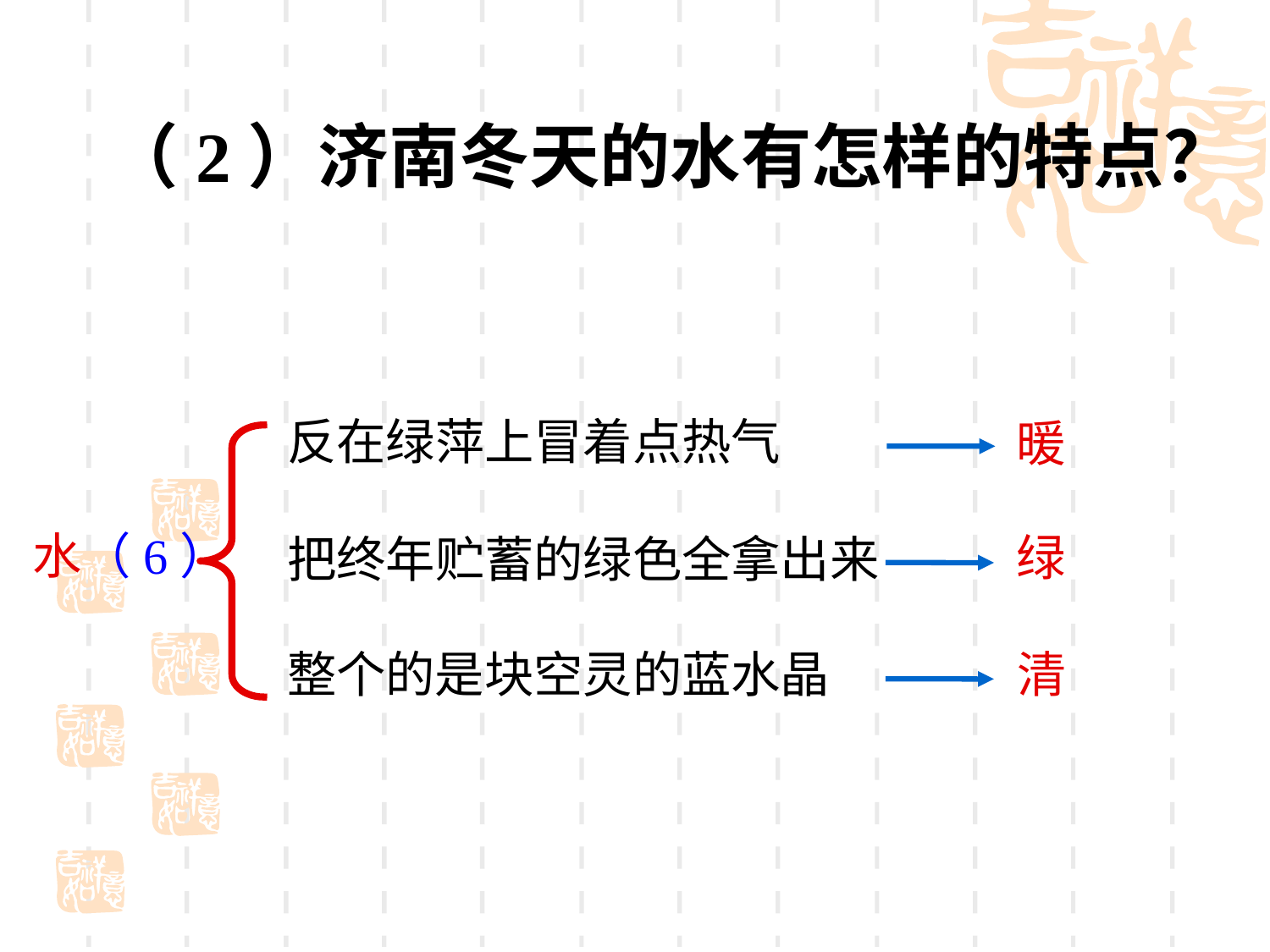

（2）济南冬天的水有怎样的特点？
反在绿萍上冒着点热气
暖

水（6）
绿
把终年贮蓄的绿色全拿出来

整个的是块空灵的蓝水晶
清